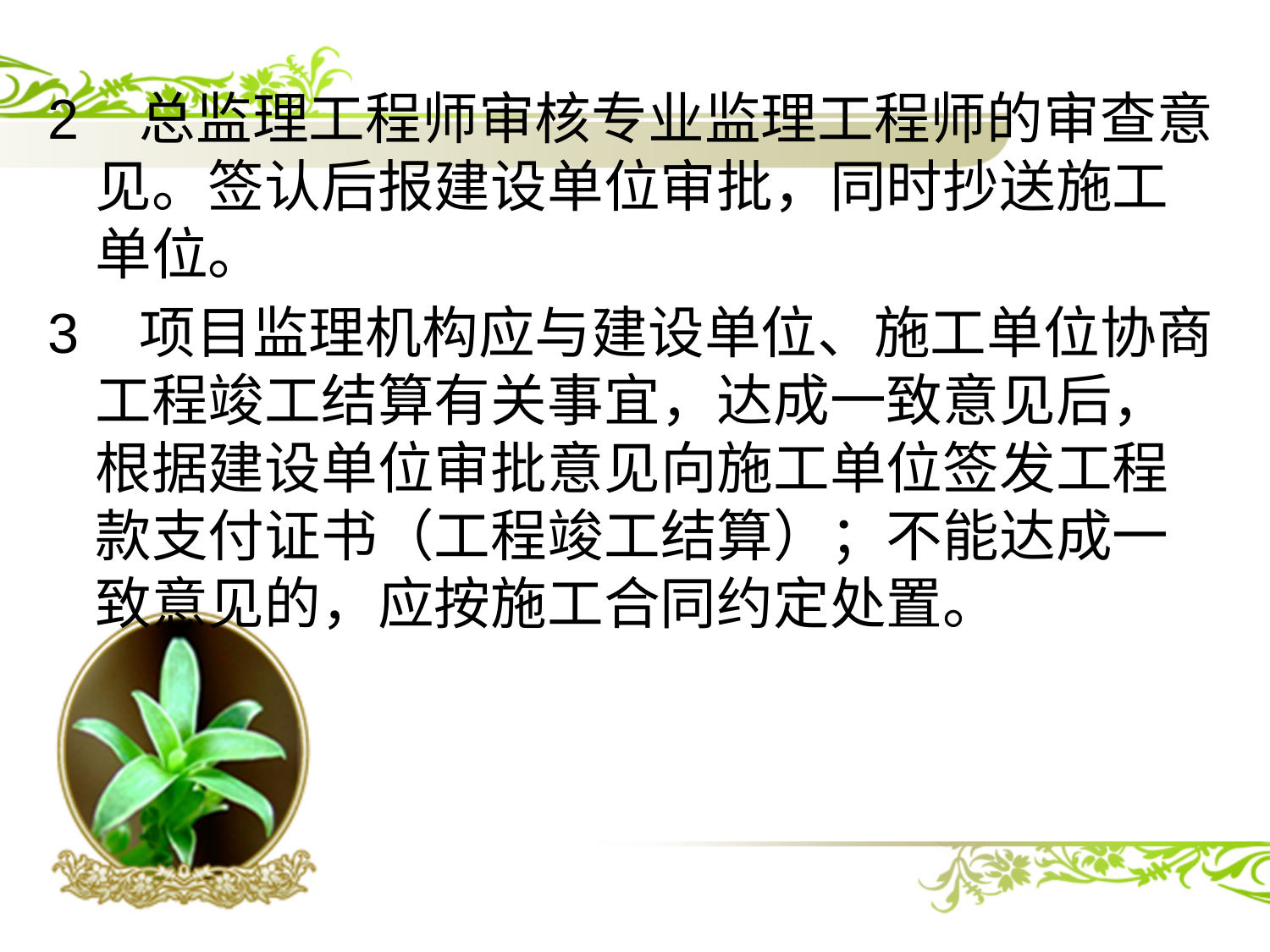

2   总监理工程师审核专业监理工程师的审查意见。签认后报建设单位审批，同时抄送施工单位。
3   项目监理机构应与建设单位、施工单位协商工程竣工结算有关事宜，达成一致意见后，根据建设单位审批意见向施工单位签发工程款支付证书（工程竣工结算）；不能达成一致意见的，应按施工合同约定处置。